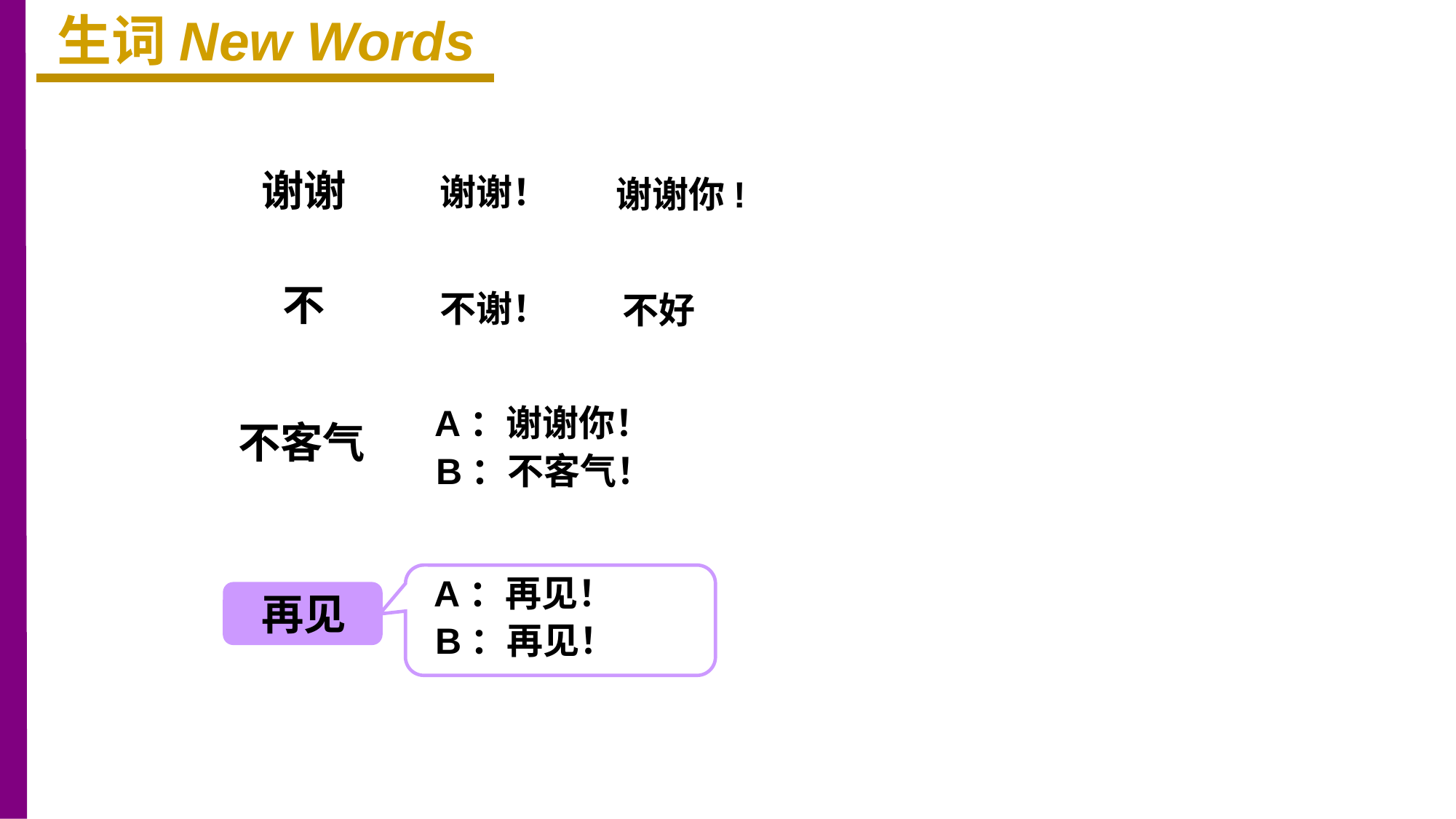

生词New Words
谢谢
谢谢！
谢谢你!
不
不谢！
不好
A：谢谢你！
不客气
B：不客气！

A：再见！

再见
B：再见！